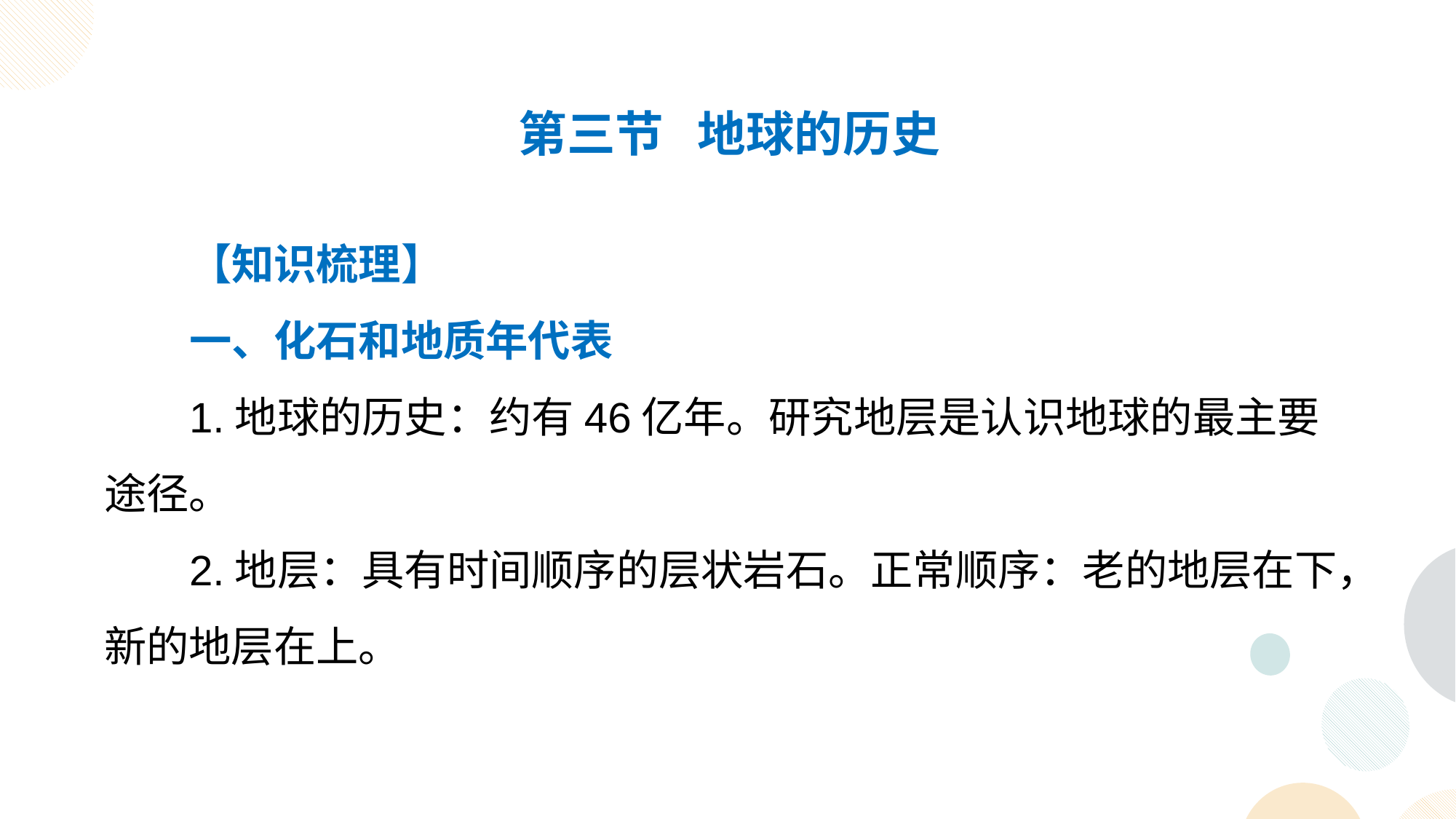

第三节   地球的历史

【知识梳理】
一、化石和地质年代表
1.地球的历史：约有46亿年。研究地层是认识地球的最主要途径。
2.地层：具有时间顺序的层状岩石。正常顺序：老的地层在下，新的地层在上。